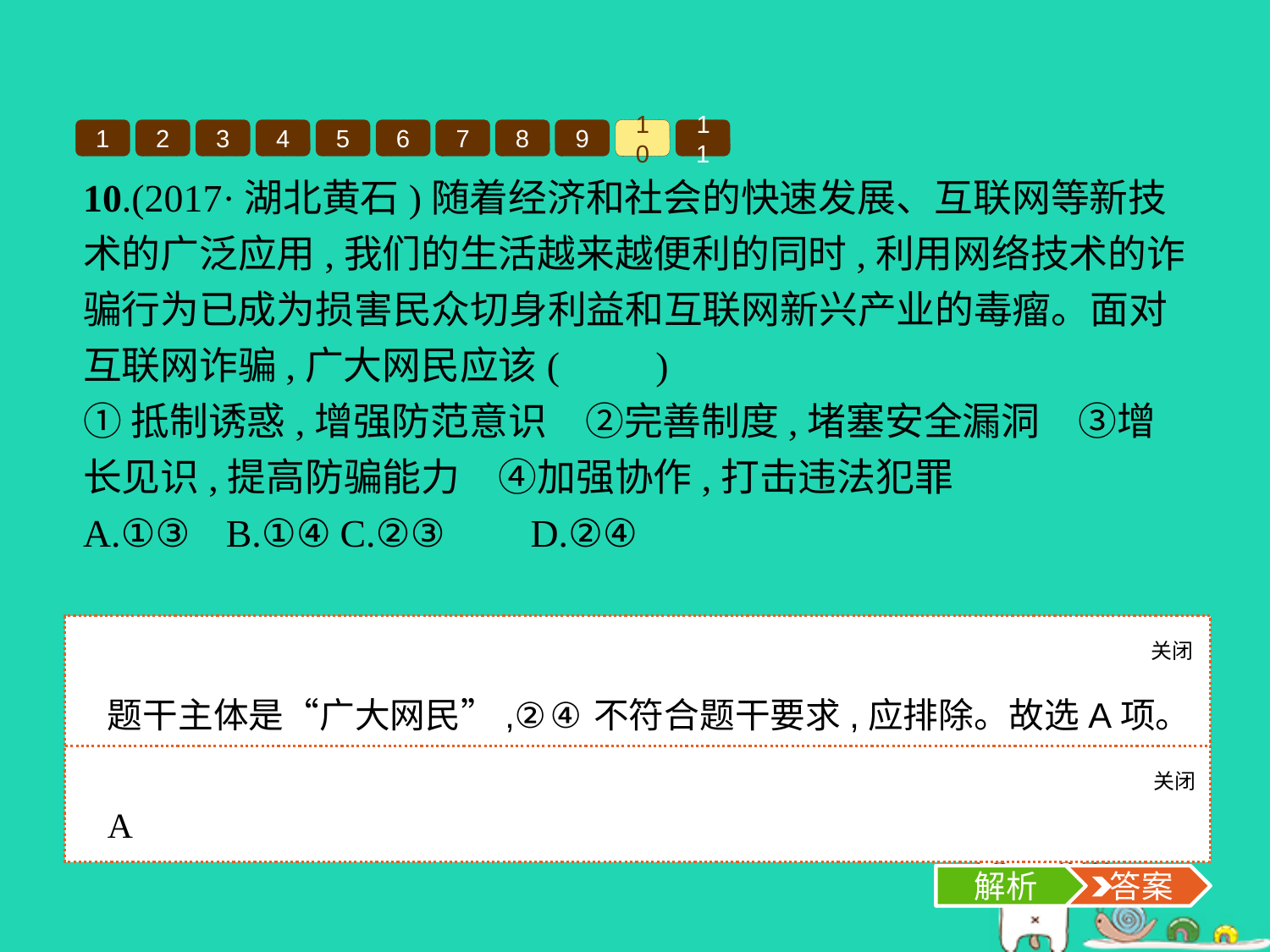

1
2
3
4
5
6
7
8
9
10
11
10.(2017·湖北黄石)随着经济和社会的快速发展、互联网等新技术的广泛应用,我们的生活越来越便利的同时,利用网络技术的诈骗行为已成为损害民众切身利益和互联网新兴产业的毒瘤。面对互联网诈骗,广大网民应该(　　)
①抵制诱惑,增强防范意识　②完善制度,堵塞安全漏洞　③增长见识,提高防骗能力　④加强协作,打击违法犯罪
A.①③	B.①④	C.②③	D.②④

关闭
解析

题干主体是“广大网民”,②④不符合题干要求,应排除。故选A项。

关闭
解析
  答案

A
解析
  答案